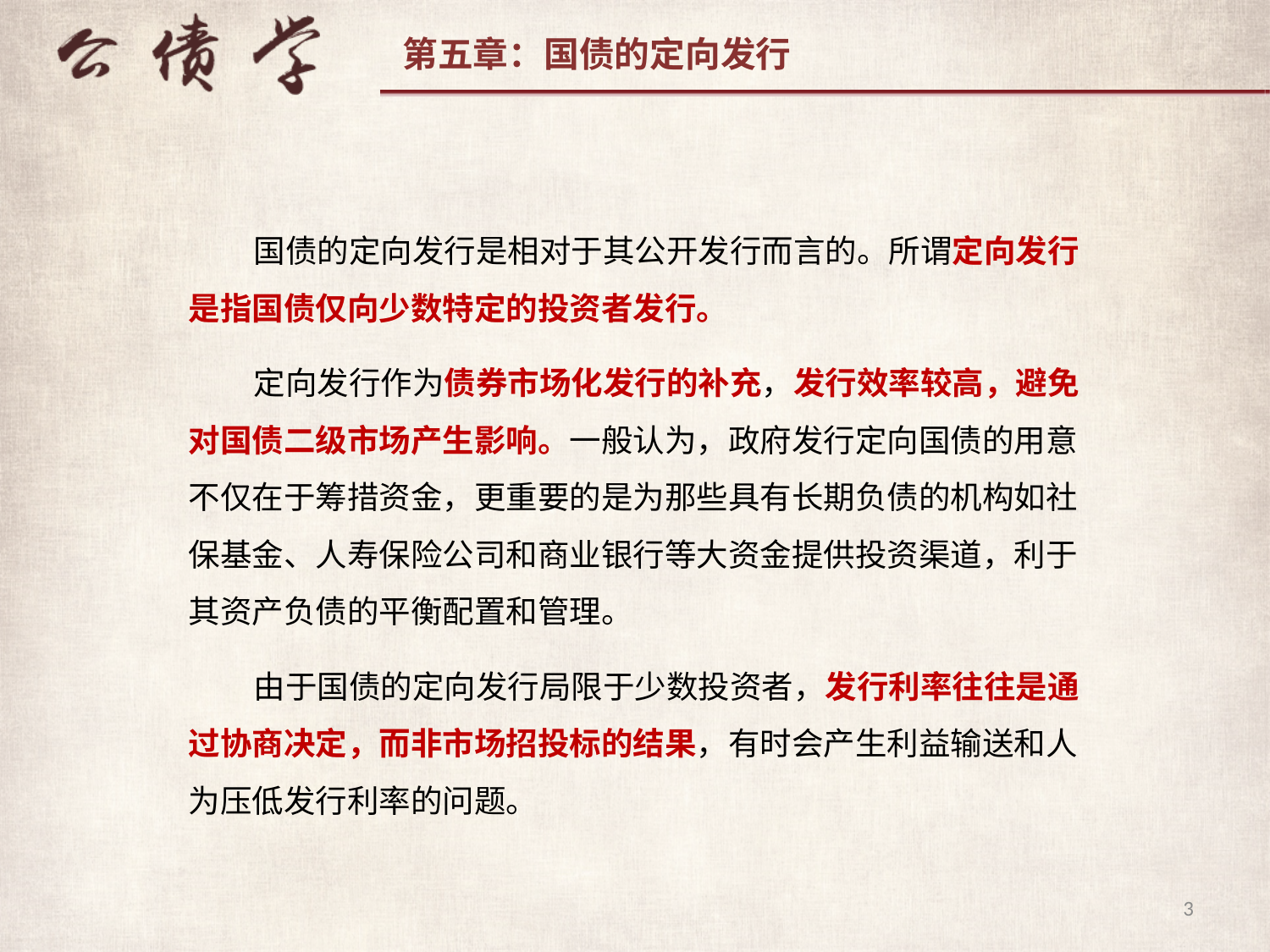

国债的定向发行是相对于其公开发行而言的。所谓定向发行是指国债仅向少数特定的投资者发行。
        定向发行作为债券市场化发行的补充，发行效率较高，避免对国债二级市场产生影响。一般认为，政府发行定向国债的用意不仅在于筹措资金，更重要的是为那些具有长期负债的机构如社保基金、人寿保险公司和商业银行等大资金提供投资渠道，利于其资产负债的平衡配置和管理。
        由于国债的定向发行局限于少数投资者，发行利率往往是通过协商决定，而非市场招投标的结果，有时会产生利益输送和人为压低发行利率的问题。
3